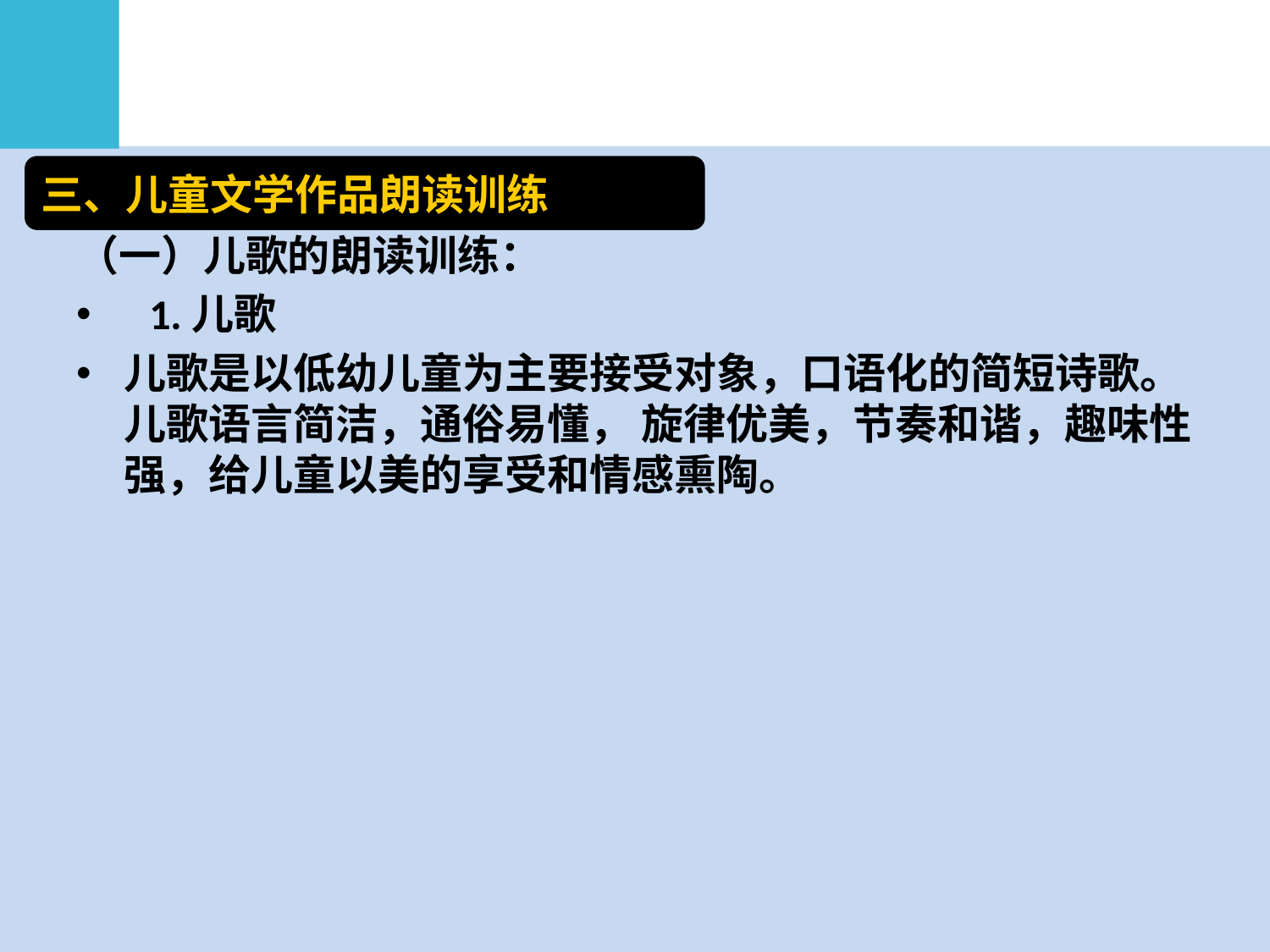

#

三、儿童文学作品朗读训练

（一）儿歌的朗读训练：
 1.儿歌
儿歌是以低幼儿童为主要接受对象，口语化的简短诗歌。儿歌语言简洁，通俗易懂， 旋律优美，节奏和谐，趣味性强，给儿童以美的享受和情感熏陶。